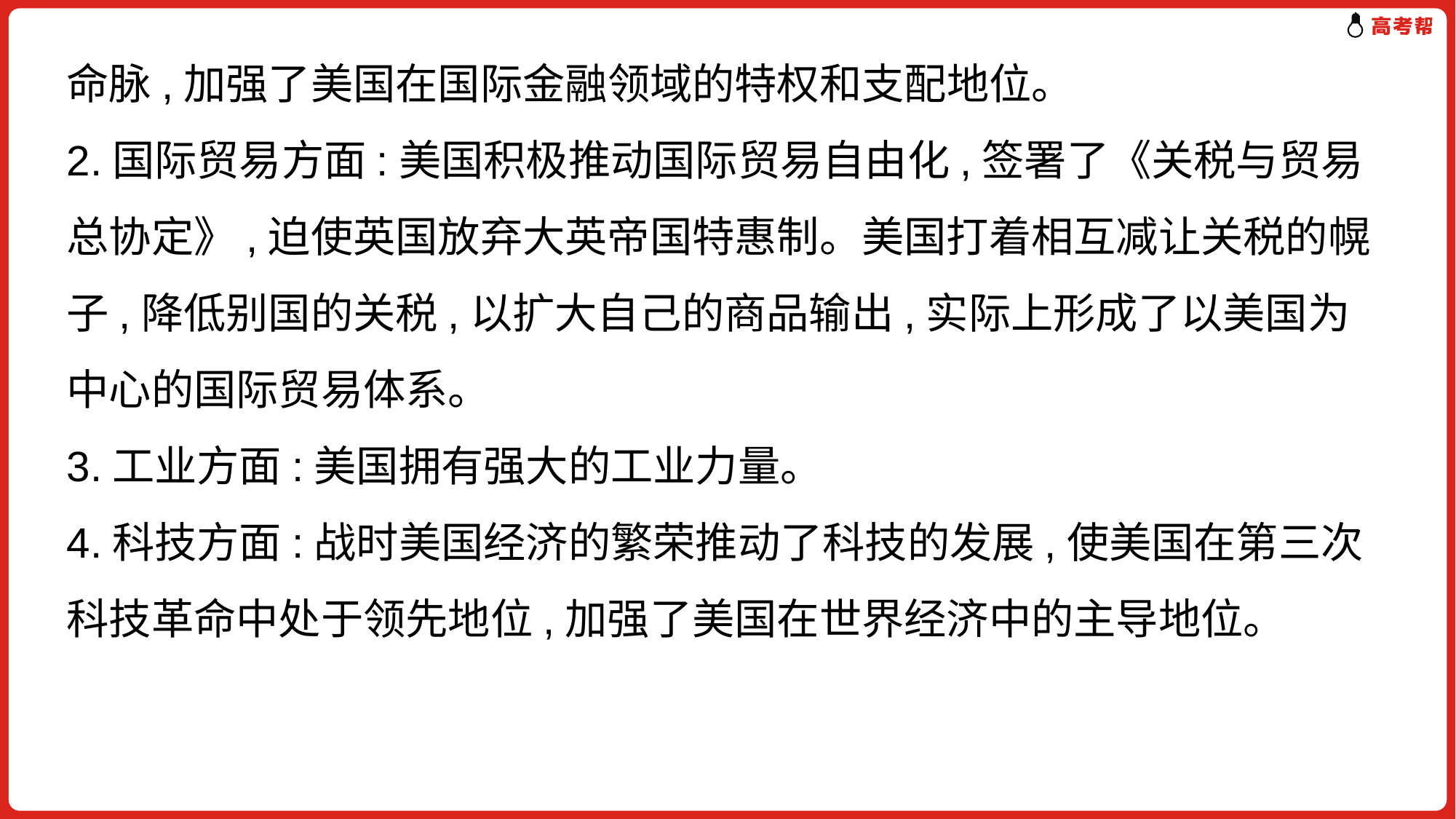

命脉,加强了美国在国际金融领域的特权和支配地位。
2.国际贸易方面:美国积极推动国际贸易自由化,签署了《关税与贸易总协定》,迫使英国放弃大英帝国特惠制。美国打着相互减让关税的幌子,降低别国的关税,以扩大自己的商品输出,实际上形成了以美国为中心的国际贸易体系。
3.工业方面:美国拥有强大的工业力量。
4.科技方面:战时美国经济的繁荣推动了科技的发展,使美国在第三次科技革命中处于领先地位,加强了美国在世界经济中的主导地位。